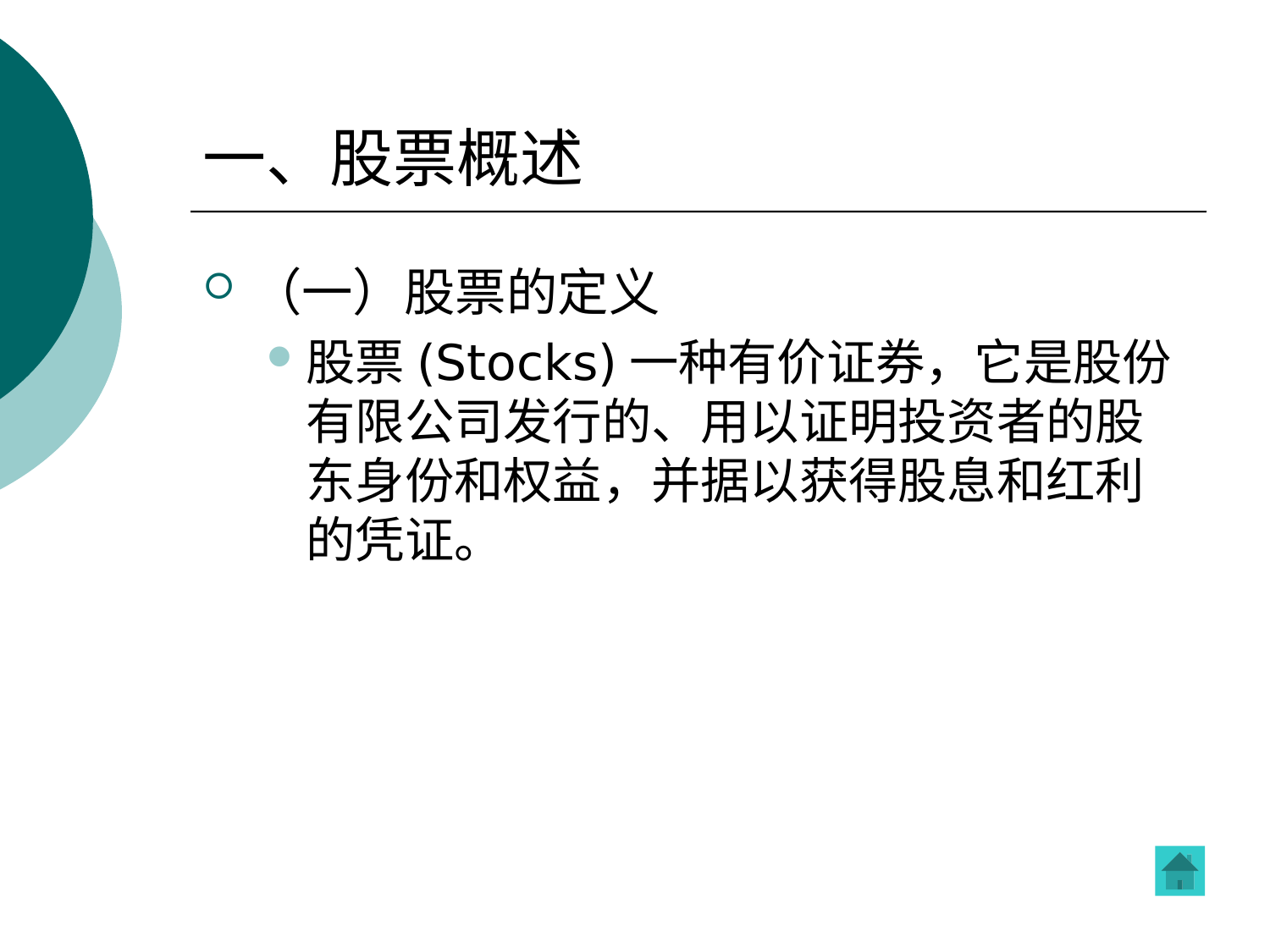

# 一、股票概述
（一）股票的定义
股票(Stocks)一种有价证券，它是股份有限公司发行的、用以证明投资者的股东身份和权益，并据以获得股息和红利的凭证。